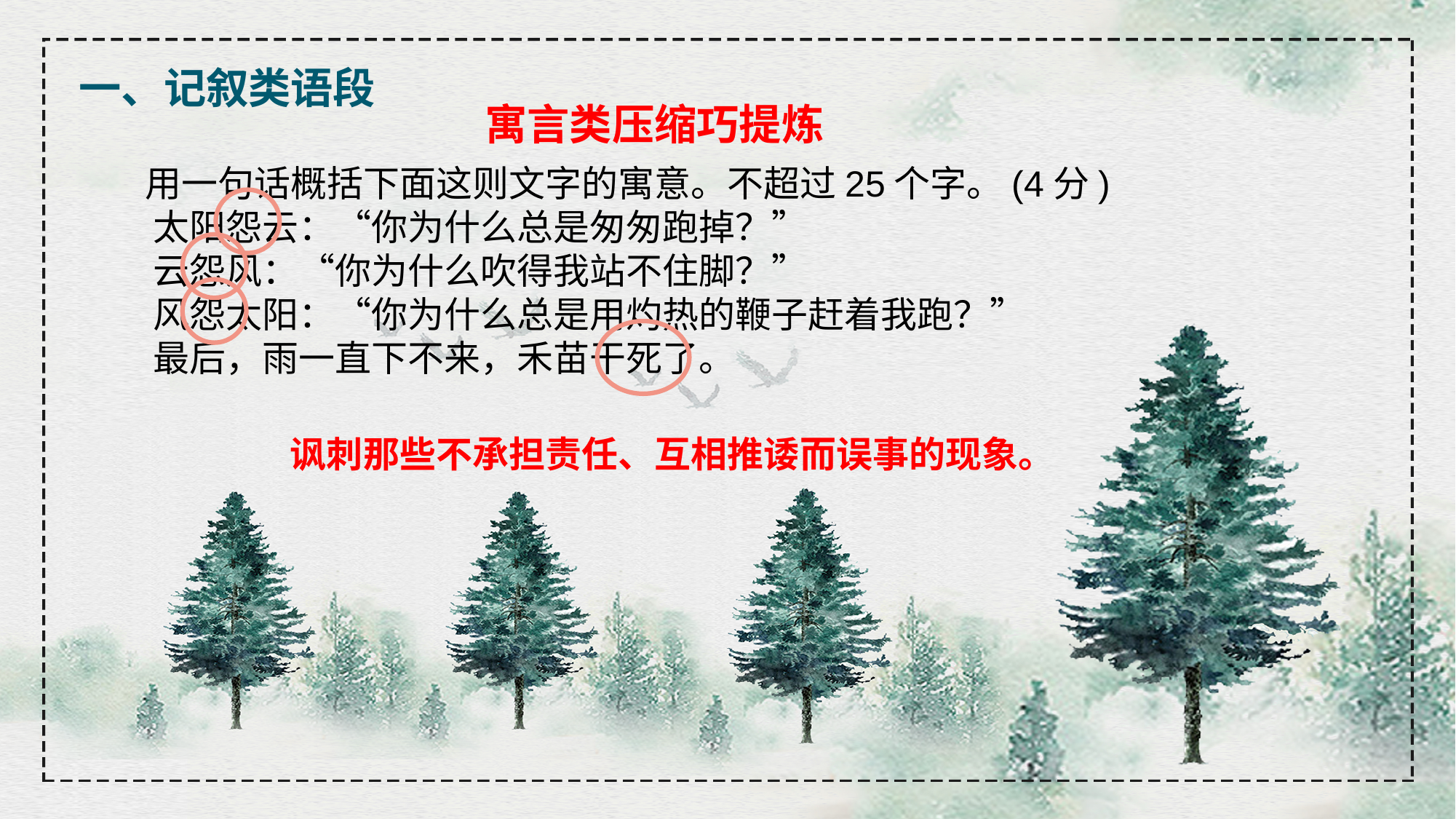

一、记叙类语段
寓言类压缩巧提炼
       用一句话概括下面这则文字的寓意。不超过25个字。(4分)
        太阳怨云：“你为什么总是匆匆跑掉？”
        云怨风：“你为什么吹得我站不住脚？”
        风怨太阳：“你为什么总是用灼热的鞭子赶着我跑？”
        最后，雨一直下不来，禾苗干死了。

讽刺那些不承担责任、互相推诿而误事的现象。